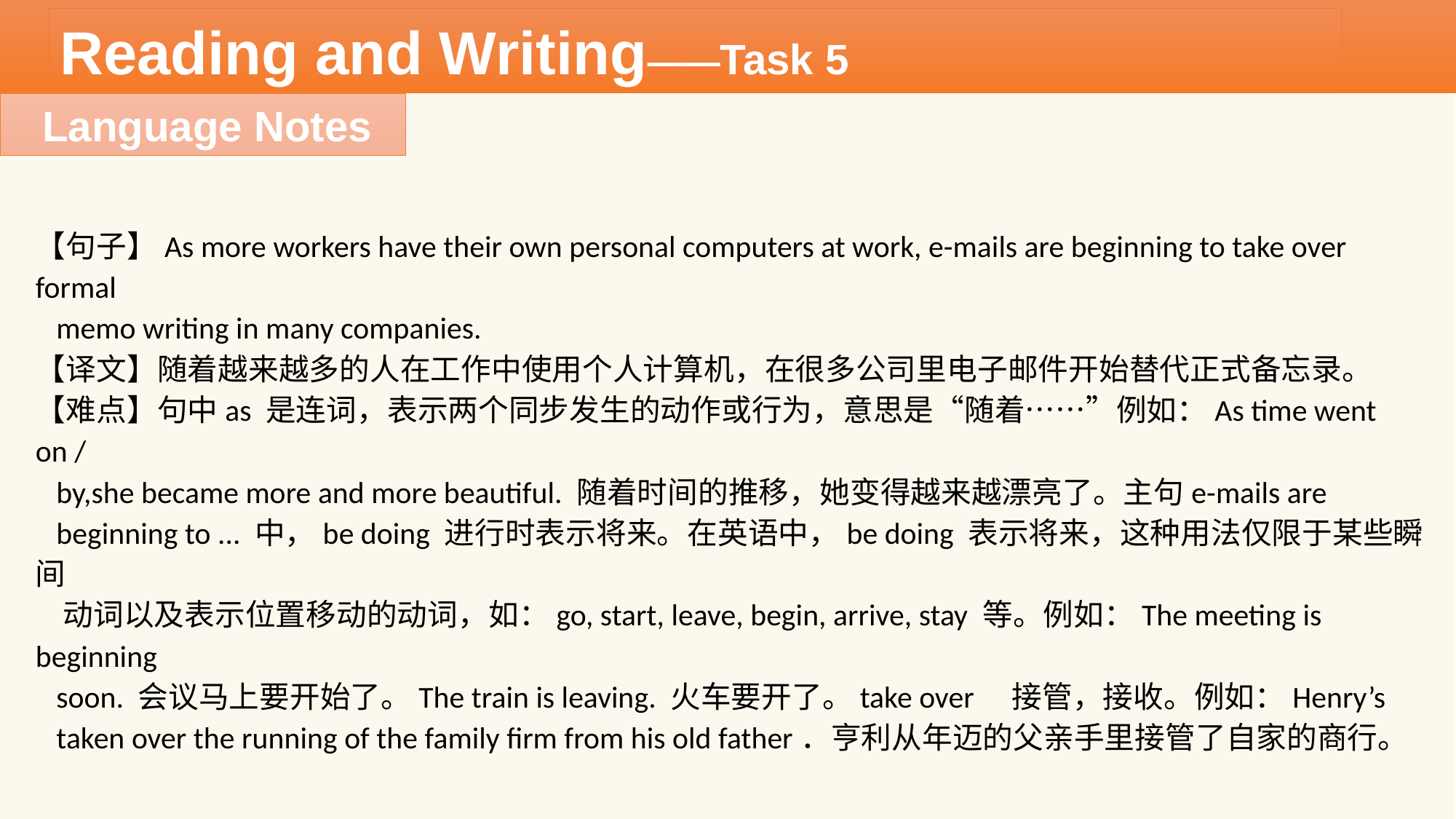

Reading and Writing——Task 5
Language Notes
【句子】As more workers have their own personal computers at work, e-mails are beginning to take over formal
   memo writing in many companies.
【译文】随着越来越多的人在工作中使用个人计算机，在很多公司里电子邮件开始替代正式备忘录。
【难点】句中as 是连词，表示两个同步发生的动作或行为，意思是“随着……”例如：As time went on /
   by,she became more and more beautiful. 随着时间的推移，她变得越来越漂亮了。主句e-mails are
   beginning to ... 中，be doing 进行时表示将来。在英语中，be doing 表示将来，这种用法仅限于某些瞬间
   动词以及表示位置移动的动词，如：go, start, leave, begin, arrive, stay 等。例如：The meeting is beginning
   soon. 会议马上要开始了。The train is leaving. 火车要开了。take over　接管，接收。例如：Henry’s
   taken over the running of the family firm from his old father．亨利从年迈的父亲手里接管了自家的商行。